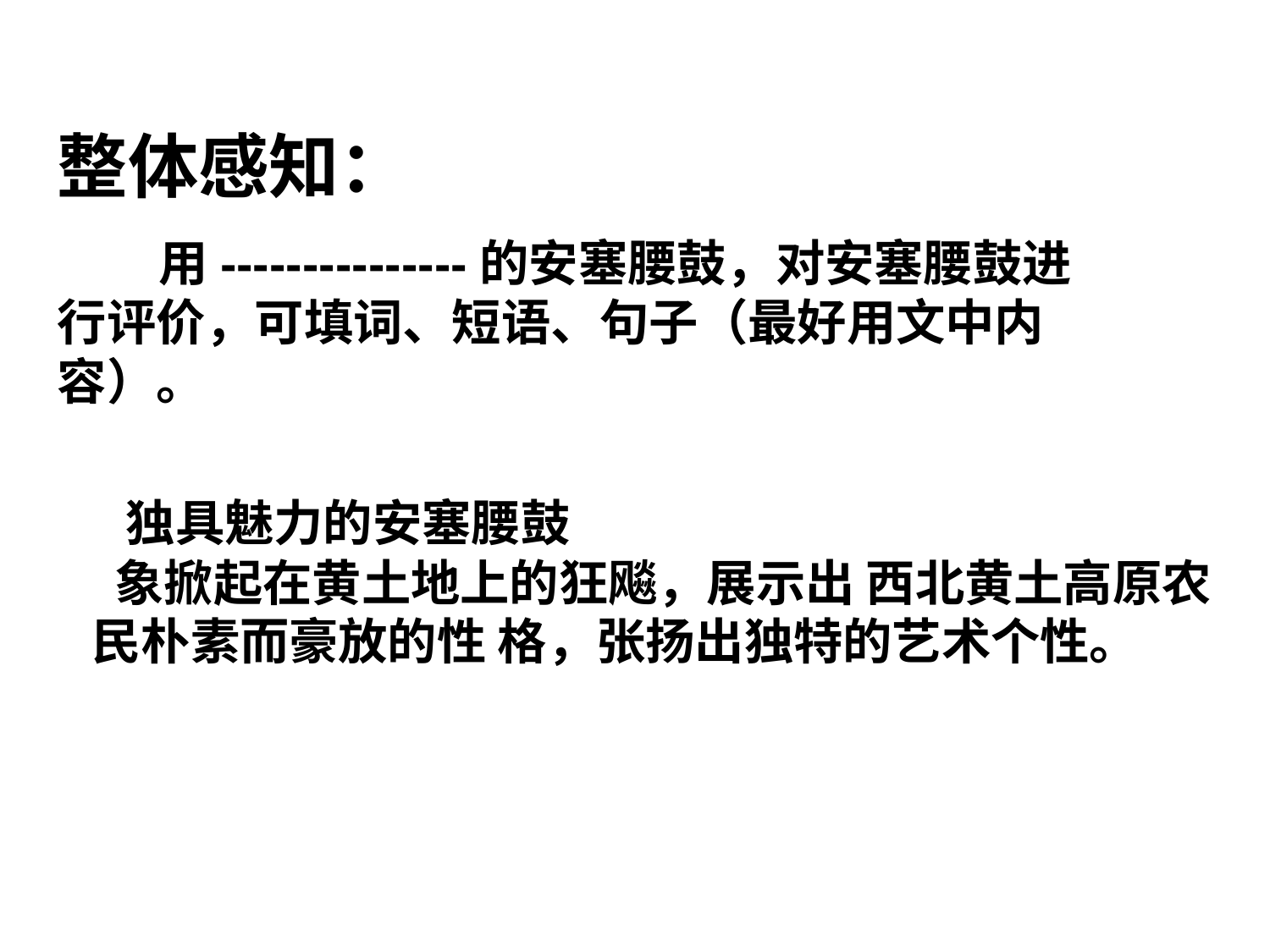

整体感知：
        用---------------的安塞腰鼓，对安塞腰鼓进行评价，可填词、短语、句子（最好用文中内容）。
  独具魅力的安塞腰鼓
 象掀起在黄土地上的狂飚，展示出 西北黄土高原农民朴素而豪放的性 格，张扬出独特的艺术个性。